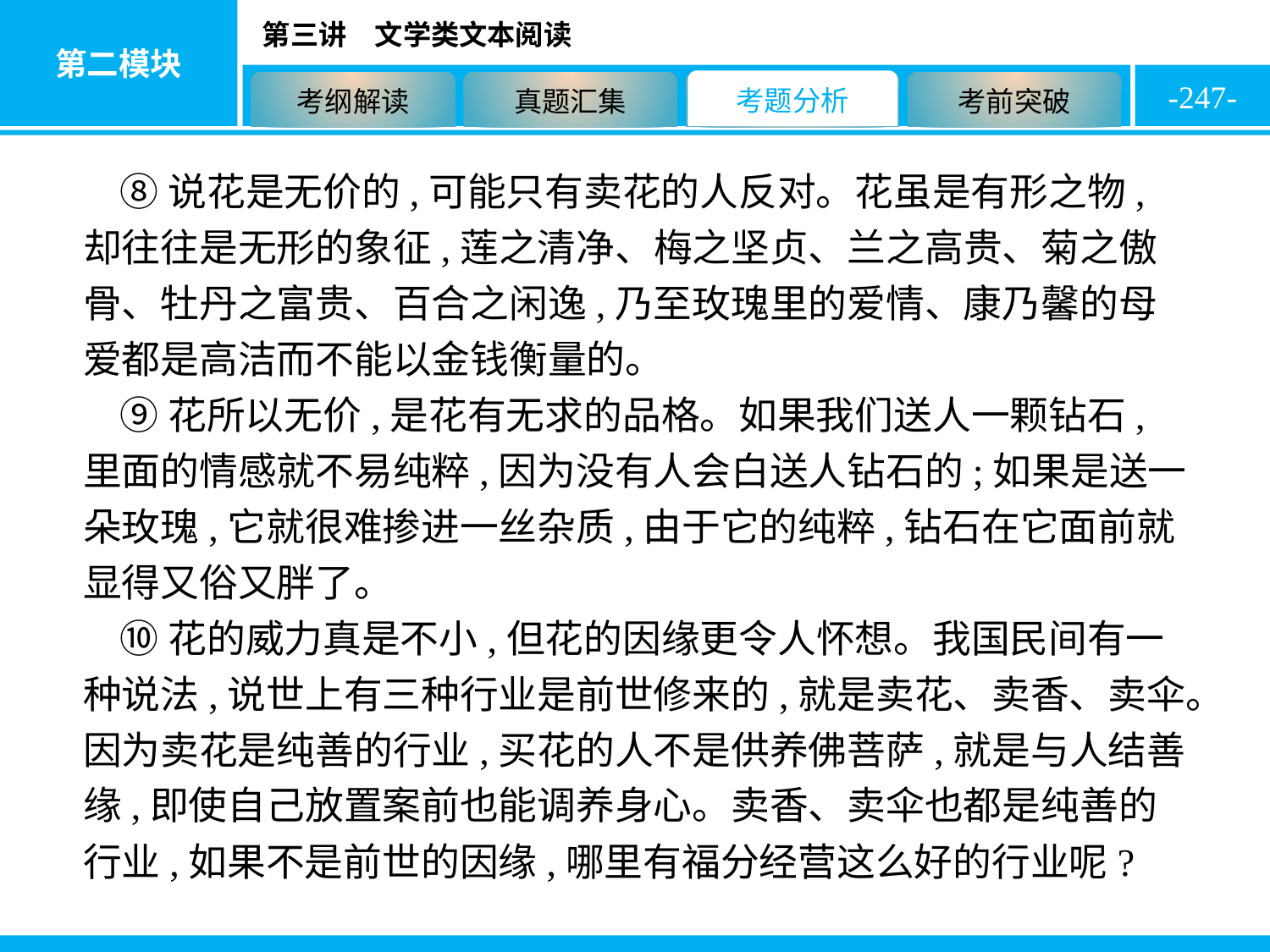

-247-
⑧说花是无价的,可能只有卖花的人反对。花虽是有形之物,却往往是无形的象征,莲之清净、梅之坚贞、兰之高贵、菊之傲骨、牡丹之富贵、百合之闲逸,乃至玫瑰里的爱情、康乃馨的母爱都是高洁而不能以金钱衡量的。
⑨花所以无价,是花有无求的品格。如果我们送人一颗钻石,里面的情感就不易纯粹,因为没有人会白送人钻石的;如果是送一朵玫瑰,它就很难掺进一丝杂质,由于它的纯粹,钻石在它面前就显得又俗又胖了。
⑩花的威力真是不小,但花的因缘更令人怀想。我国民间有一种说法,说世上有三种行业是前世修来的,就是卖花、卖香、卖伞。因为卖花是纯善的行业,买花的人不是供养佛菩萨,就是与人结善缘,即使自己放置案前也能调养身心。卖香、卖伞也都是纯善的行业,如果不是前世的因缘,哪里有福分经营这么好的行业呢?